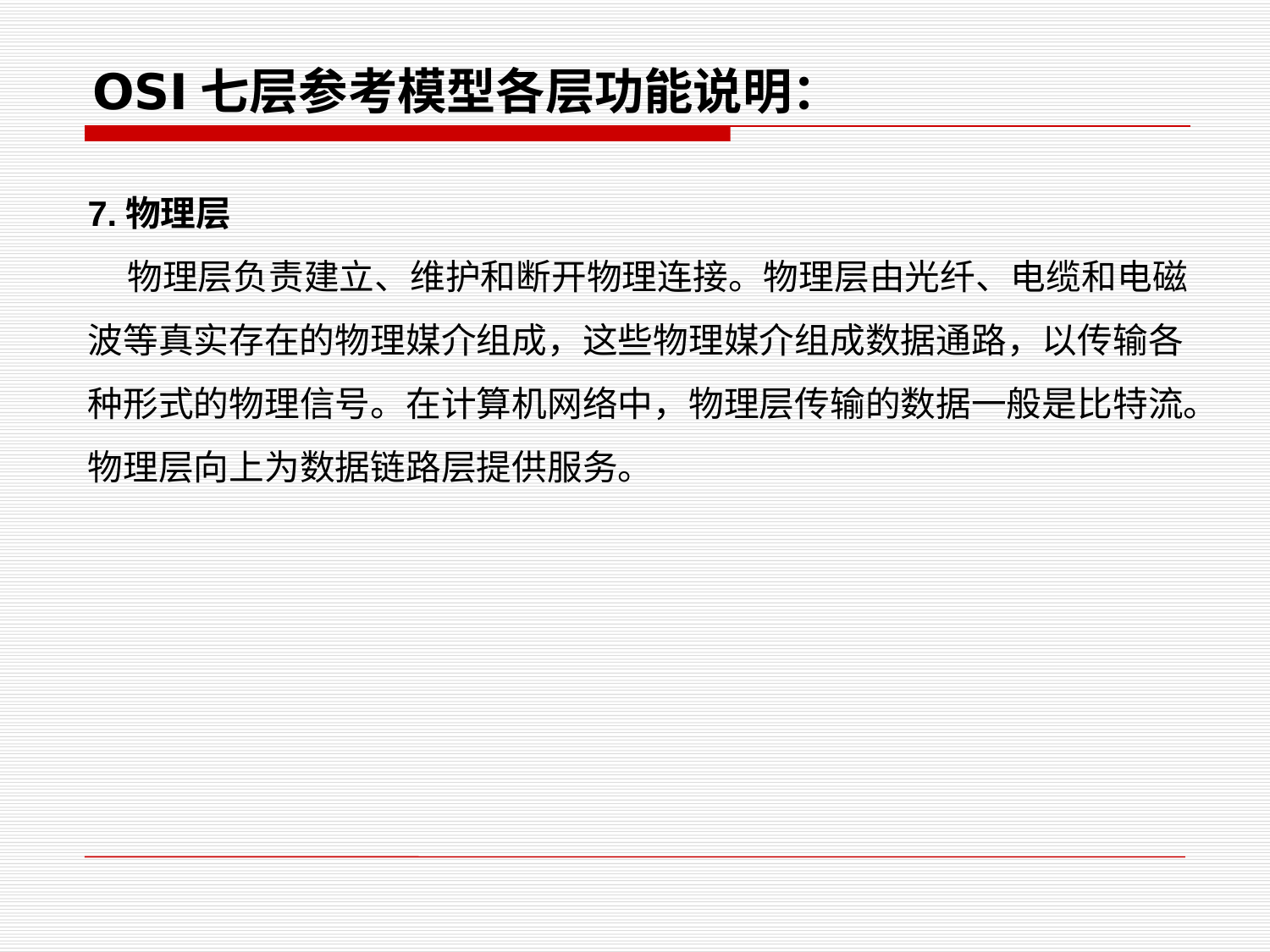

OSI七层参考模型各层功能说明：
7.物理层
    物理层负责建立、维护和断开物理连接。物理层由光纤、电缆和电磁波等真实存在的物理媒介组成，这些物理媒介组成数据通路，以传输各种形式的物理信号。在计算机网络中，物理层传输的数据一般是比特流。物理层向上为数据链路层提供服务。
29